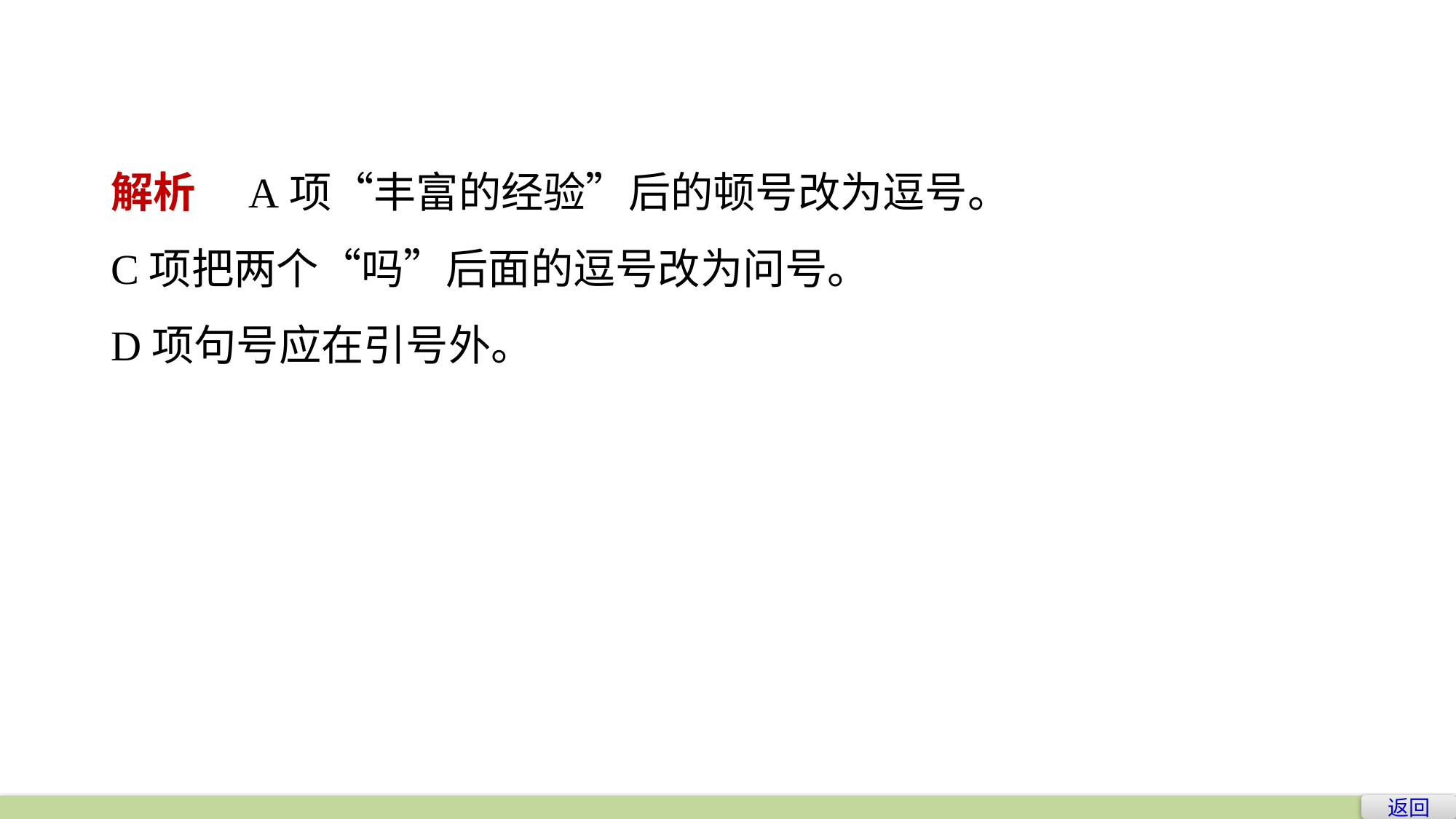

解析　A项“丰富的经验”后的顿号改为逗号。
C项把两个“吗”后面的逗号改为问号。
D项句号应在引号外。
返回